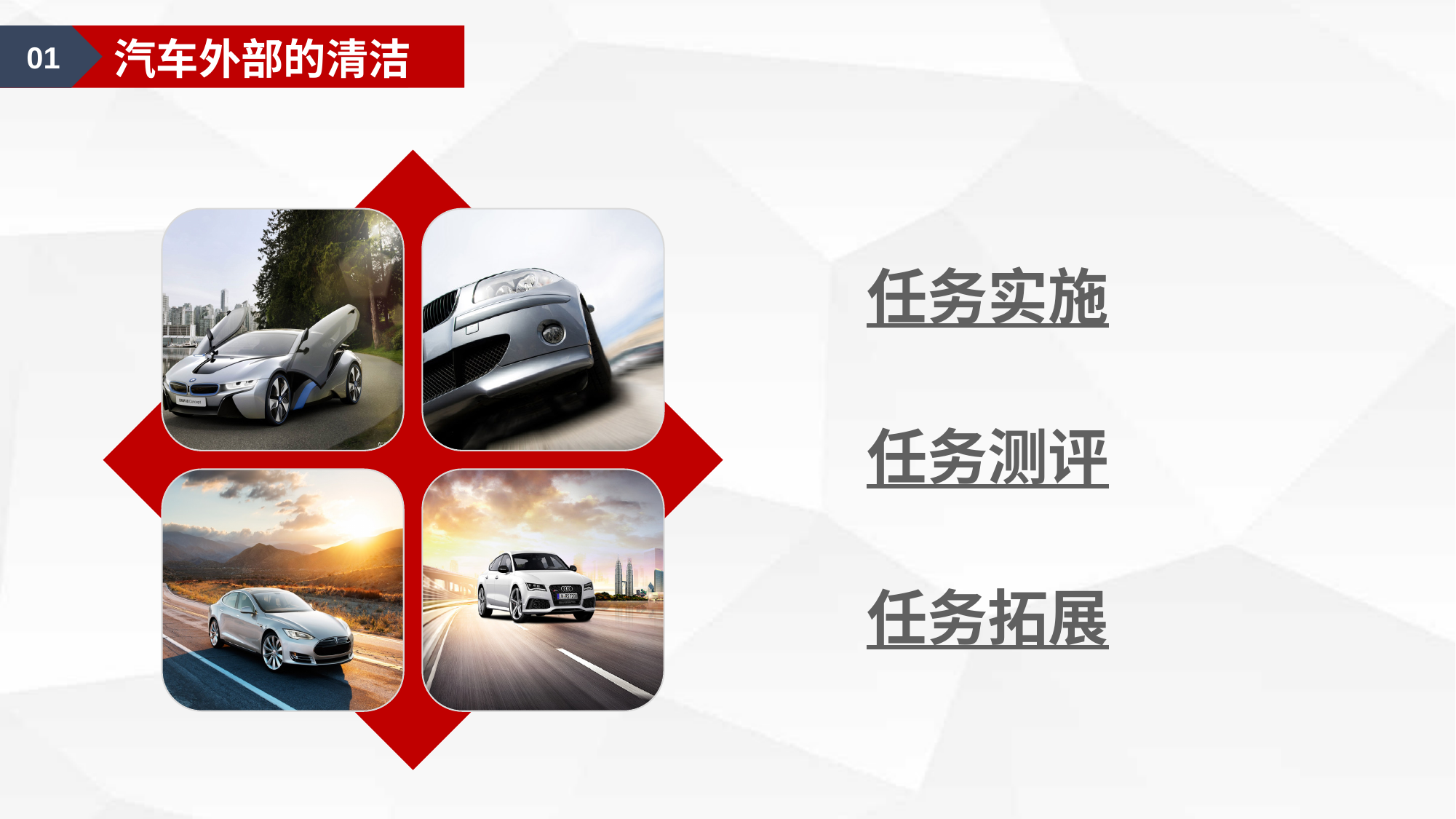

01
汽车美容认知

01
汽车美容护理用品

01
汽车外部的清洁

任务实施

任务测评

任务拓展